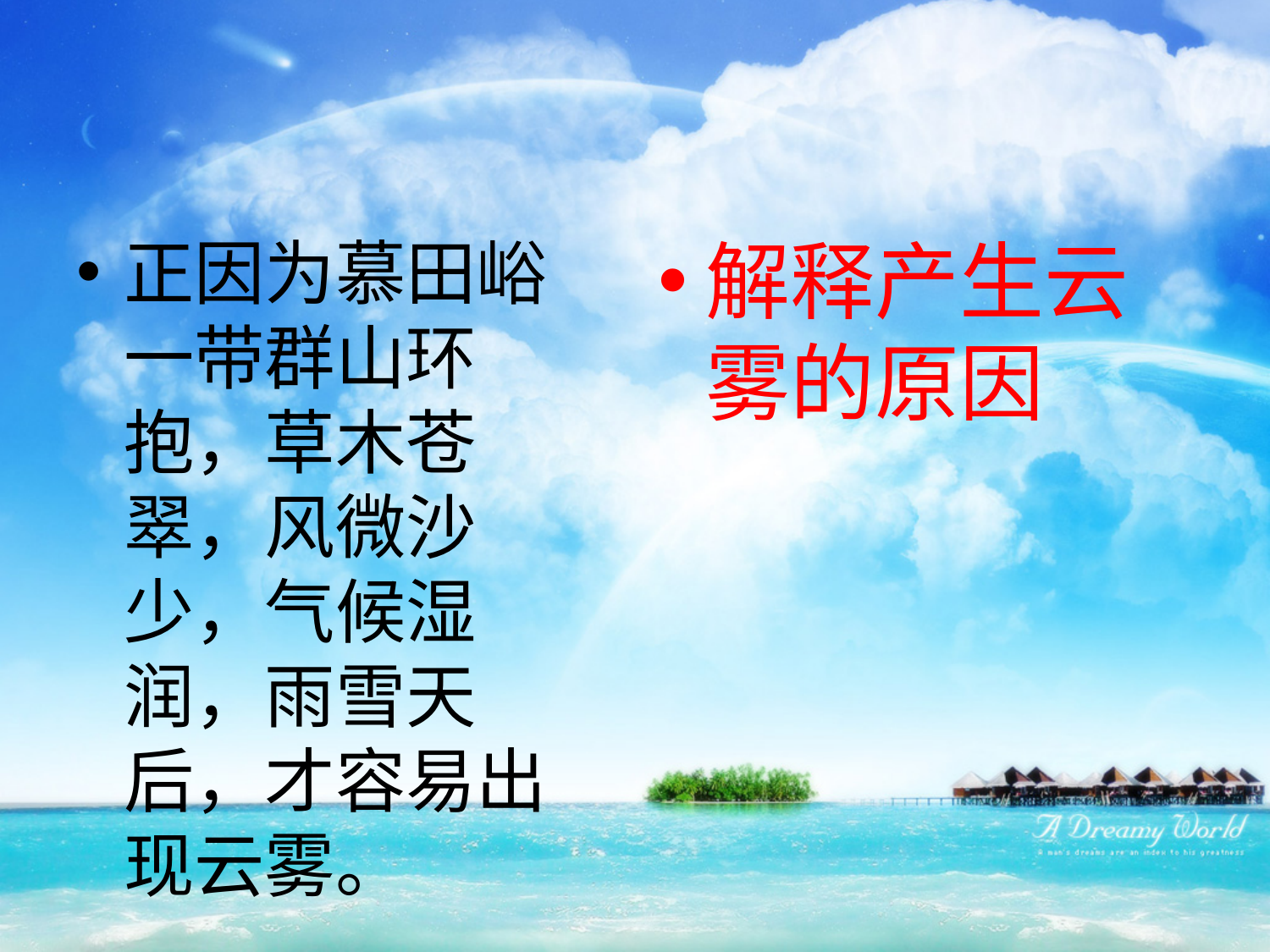

#
正因为慕田峪一带群山环抱，草木苍翠，风微沙少，气候湿润，雨雪天后，才容易出现云雾。
解释产生云雾的原因